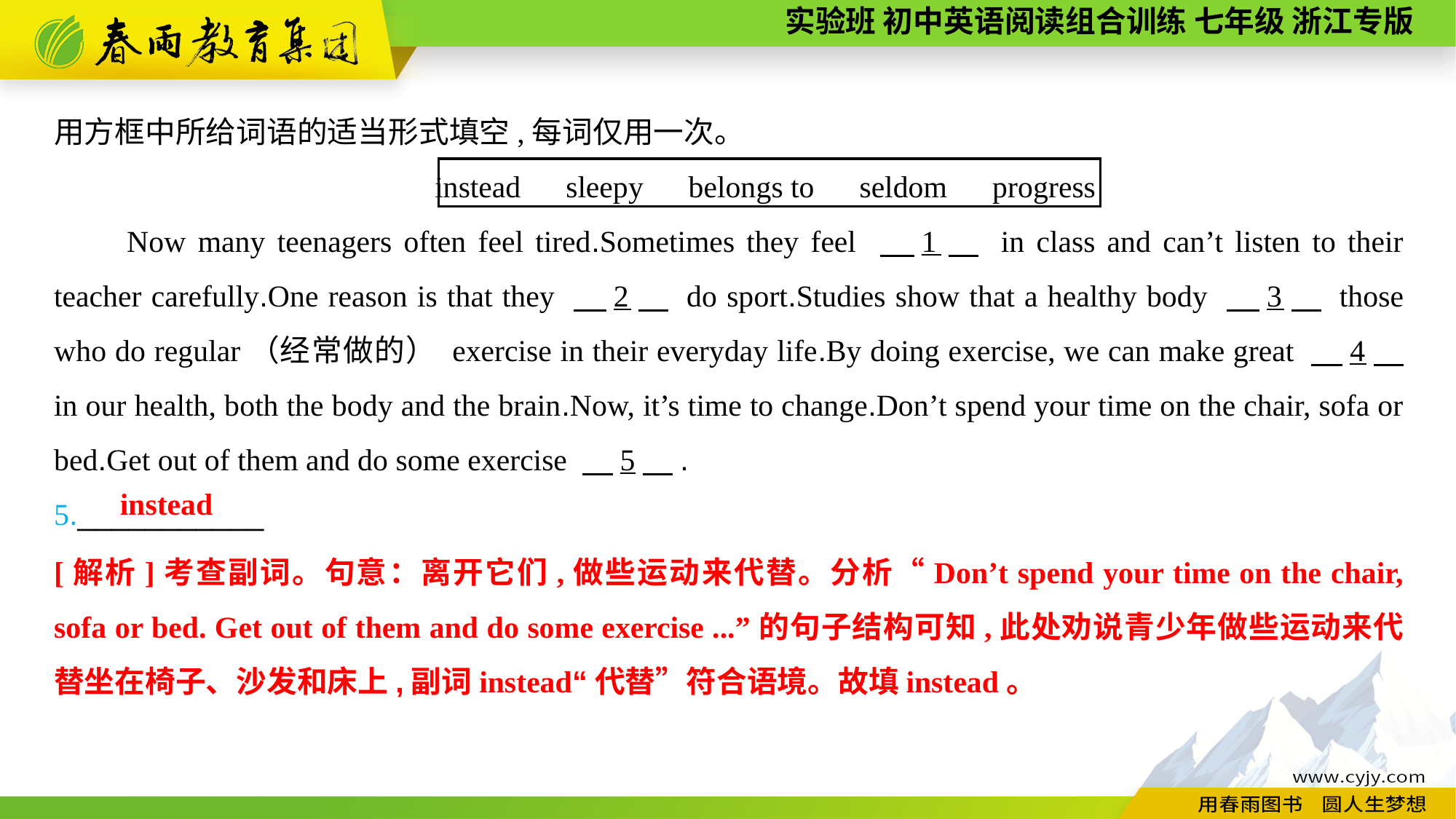

用方框中所给词语的适当形式填空,每词仅用一次。
instead　sleepy　belongs to　seldom　progress
Now many teenagers often feel tired.Sometimes they feel 　1　 in class and can’t listen to their teacher carefully.One reason is that they 　2　 do sport.Studies show that a healthy body 　3　 those who do regular（经常做的） exercise in their everyday life.By doing exercise, we can make great 　4　 in our health, both the body and the brain.Now, it’s time to change.Don’t spend your time on the chair, sofa or bed.Get out of them and do some exercise 　5　.
5.___________

instead
[解析]考查副词。句意：离开它们,做些运动来代替。分析“Don’t spend your time on the chair, sofa or bed. Get out of them and do some exercise ...”的句子结构可知,此处劝说青少年做些运动来代替坐在椅子、沙发和床上,副词instead“代替”符合语境。故填instead。